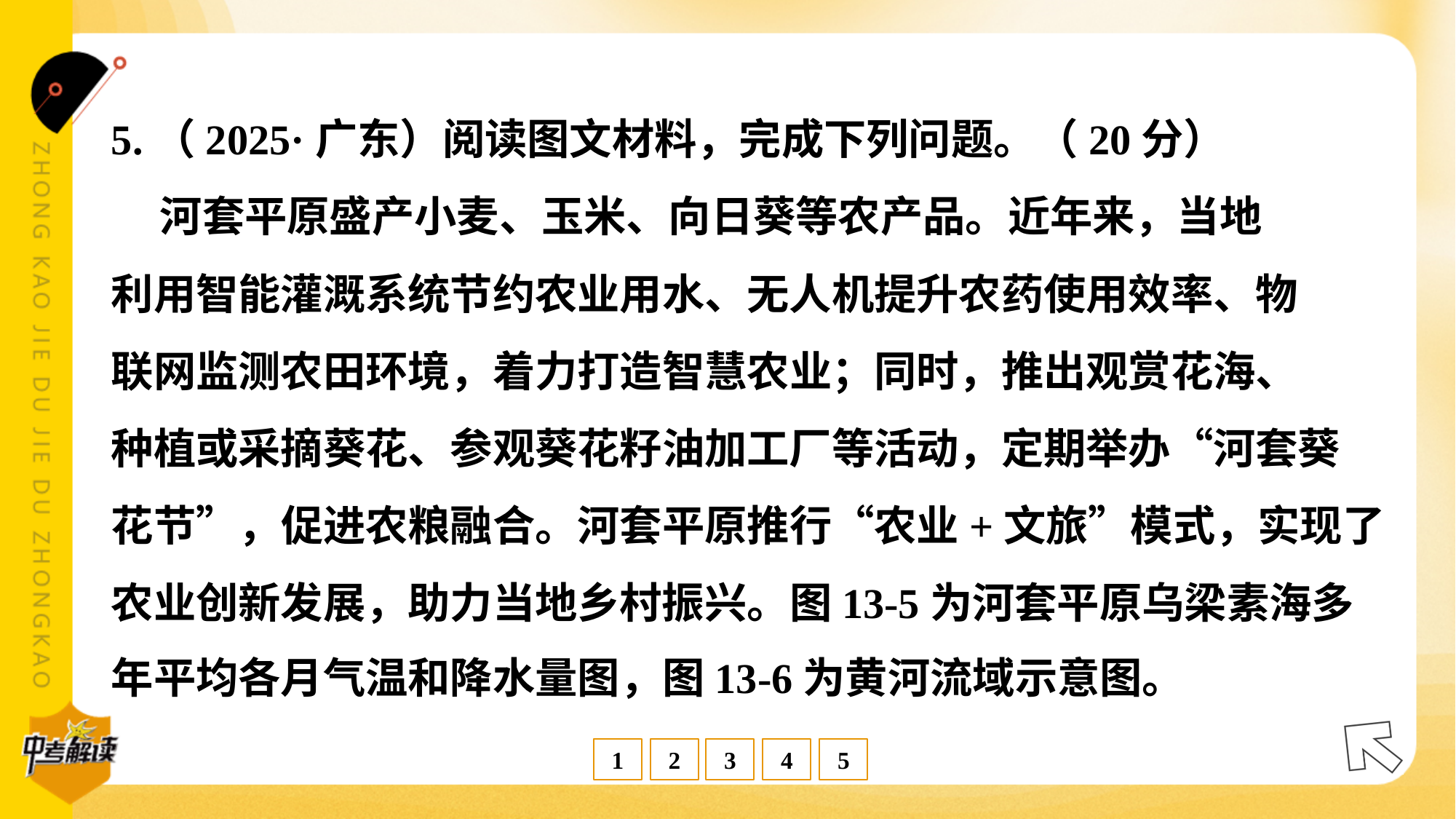

5.（2025·广东）阅读图文材料，完成下列问题。（20分）
    河套平原盛产小麦、玉米、向日葵等农产品。近年来，当地
利用智能灌溉系统节约农业用水、无人机提升农药使用效率、物
联网监测农田环境，着力打造智慧农业；同时，推出观赏花海、
种植或采摘葵花、参观葵花籽油加工厂等活动，定期举办“河套葵
花节”，促进农粮融合。河套平原推行“农业+文旅”模式，实现了
农业创新发展，助力当地乡村振兴。图13-5为河套平原乌梁素海多
年平均各月气温和降水量图，图13-6为黄河流域示意图。